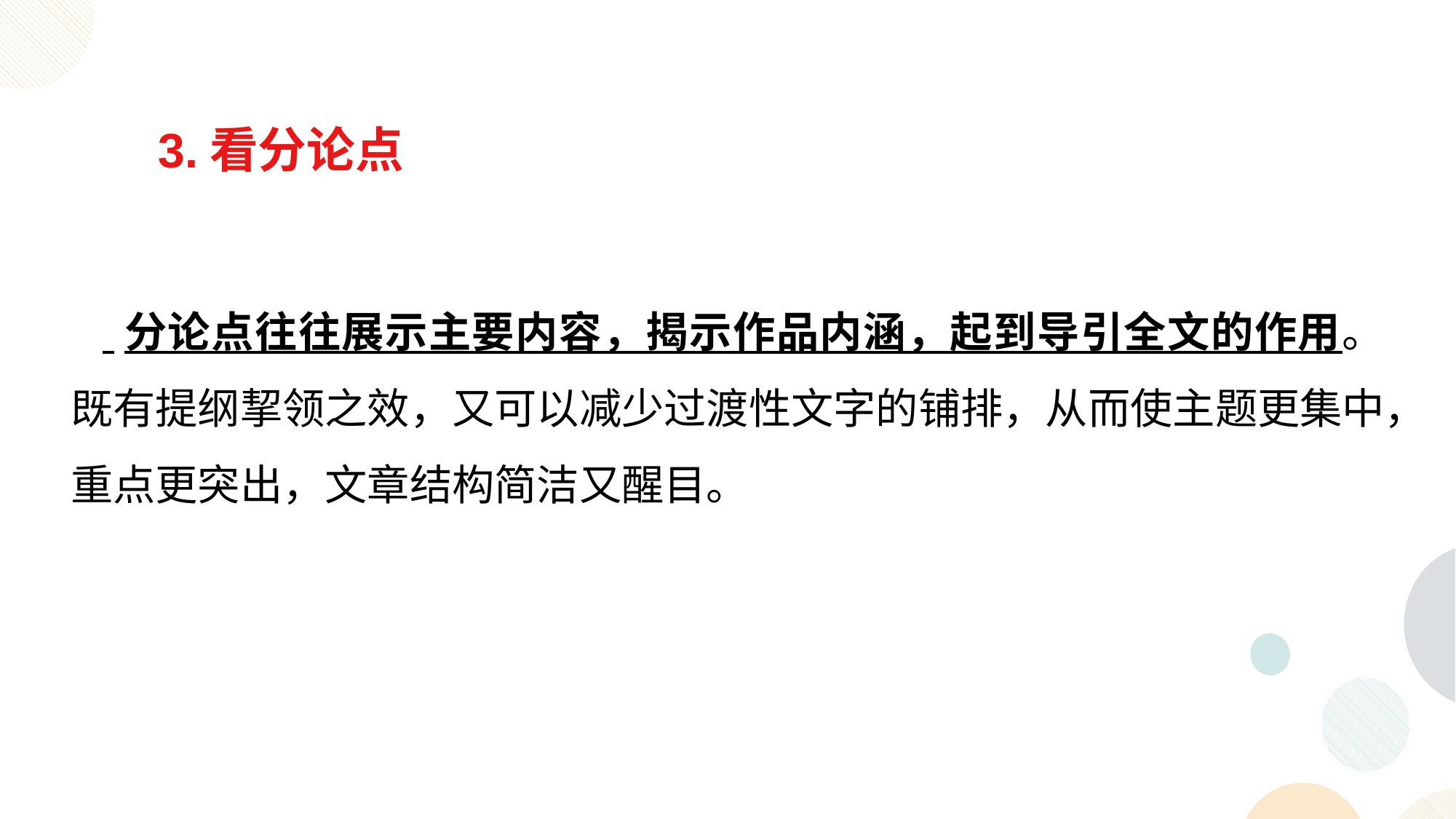

3.看分论点
    分论点往往展示主要内容，揭示作品内涵，起到导引全文的作用。既有提纲挈领之效，又可以减少过渡性文字的铺排，从而使主题更集中，重点更突出，文章结构简洁又醒目。